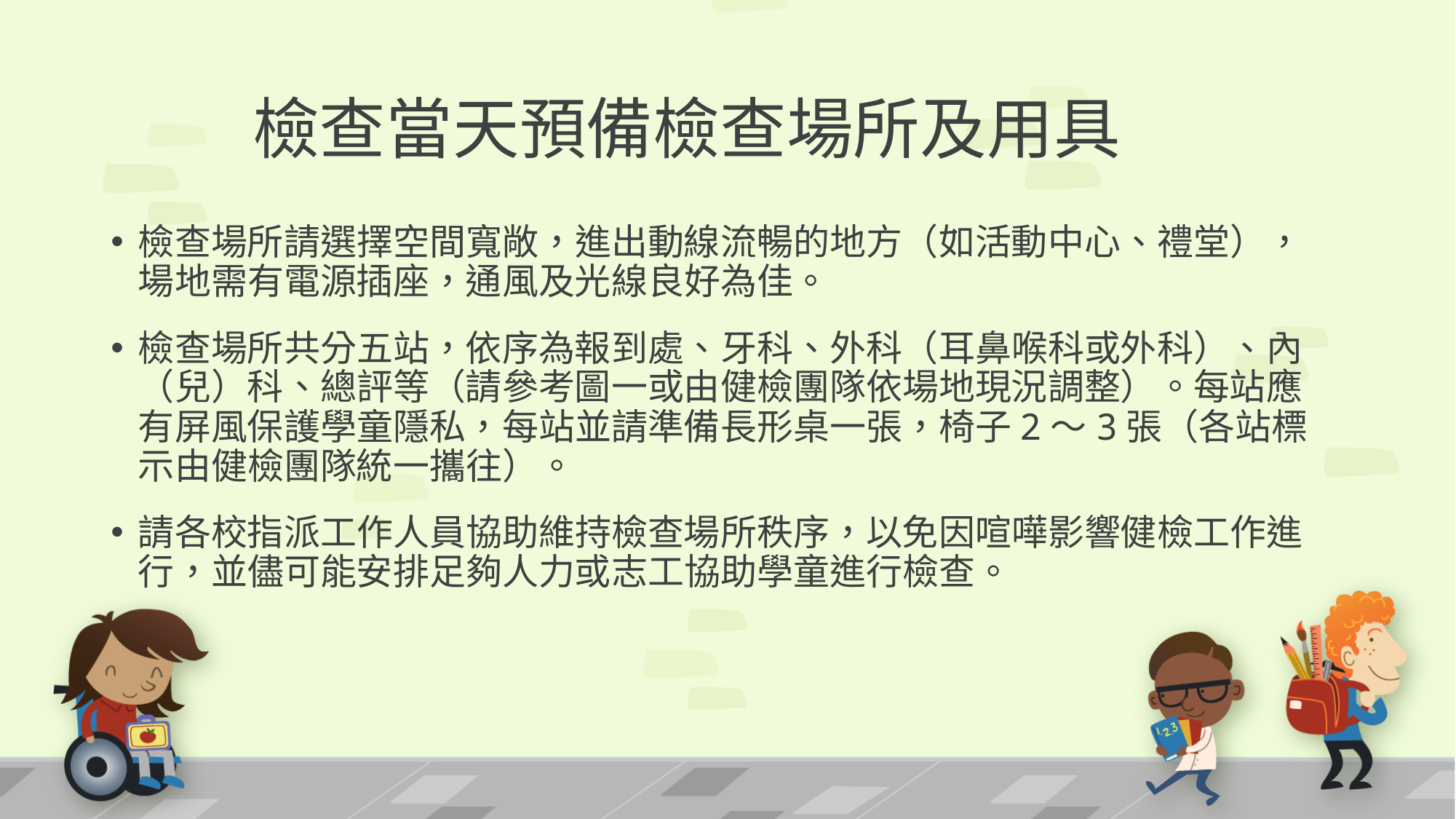

# 檢查當天預備檢查場所及用具
檢查場所請選擇空間寬敞，進出動線流暢的地方（如活動中心、禮堂），場地需有電源插座，通風及光線良好為佳。
檢查場所共分五站，依序為報到處、牙科、外科（耳鼻喉科或外科）、內（兒）科、總評等（請參考圖一或由健檢團隊依場地現況調整）。每站應有屏風保護學童隱私，每站並請準備長形桌一張，椅子2～3張（各站標示由健檢團隊統一攜往）。
請各校指派工作人員協助維持檢查場所秩序，以免因喧嘩影響健檢工作進行，並儘可能安排足夠人力或志工協助學童進行檢查。